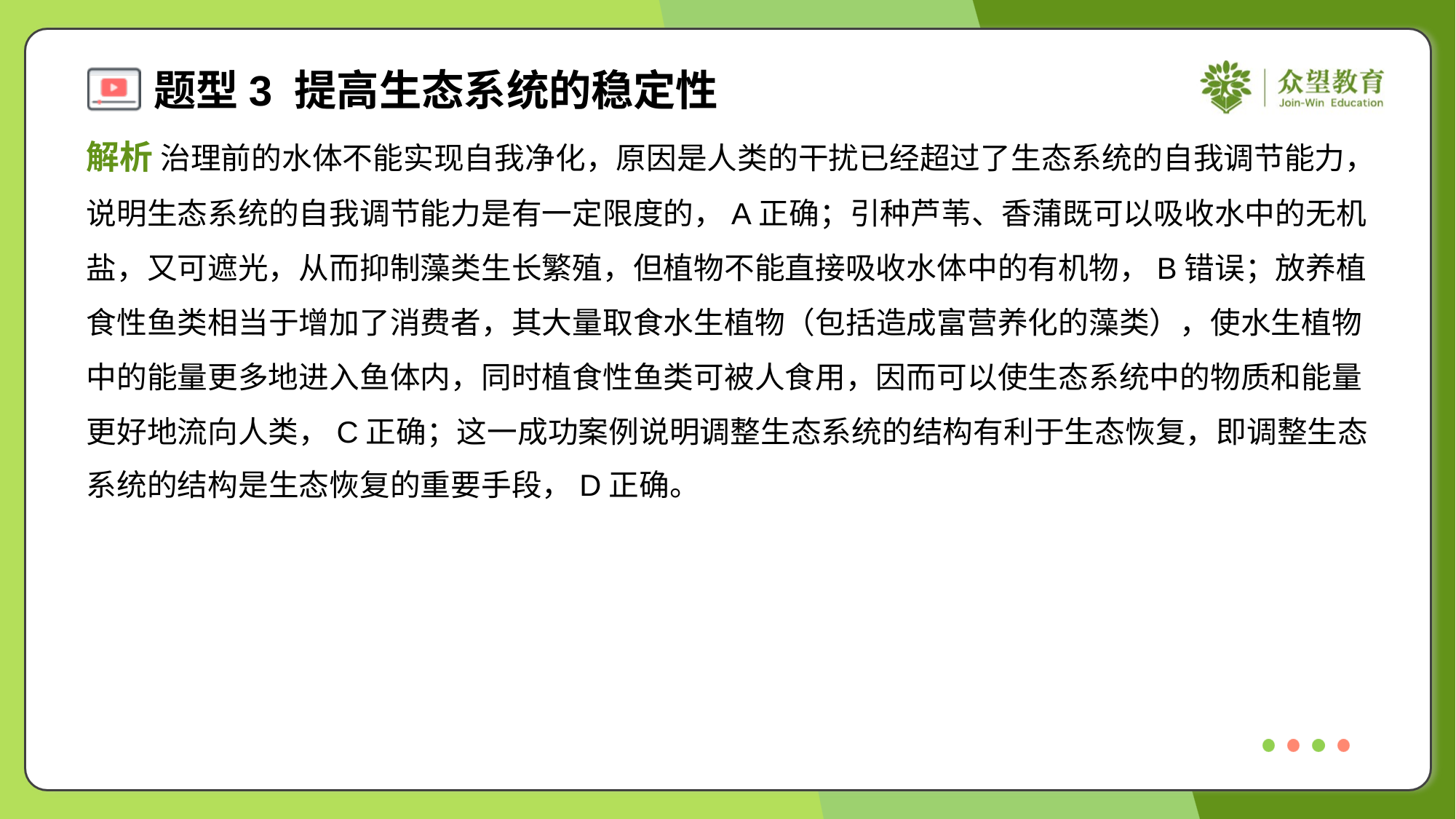

解析 治理前的水体不能实现自我净化，原因是人类的干扰已经超过了生态系统的自我调节能力，
说明生态系统的自我调节能力是有一定限度的，A正确；引种芦苇、香蒲既可以吸收水中的无机
盐，又可遮光，从而抑制藻类生长繁殖，但植物不能直接吸收水体中的有机物，B错误；放养植
食性鱼类相当于增加了消费者，其大量取食水生植物（包括造成富营养化的藻类），使水生植物
中的能量更多地进入鱼体内，同时植食性鱼类可被人食用，因而可以使生态系统中的物质和能量
更好地流向人类，C正确；这一成功案例说明调整生态系统的结构有利于生态恢复，即调整生态
系统的结构是生态恢复的重要手段，D正确。